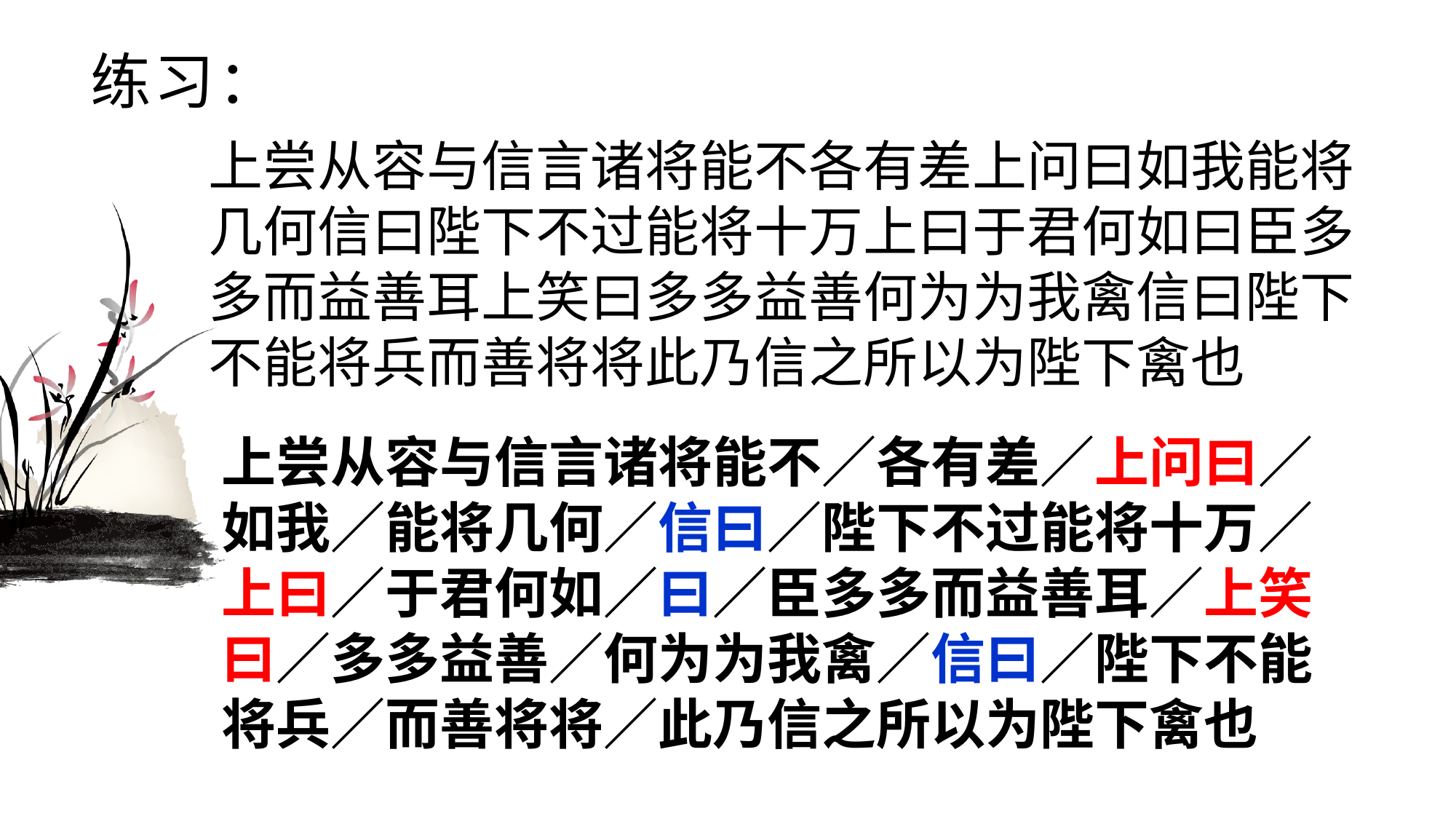

# 练习：
上尝从容与信言诸将能不各有差上问曰如我能将几何信曰陛下不过能将十万上曰于君何如曰臣多多而益善耳上笑曰多多益善何为为我禽信曰陛下不能将兵而善将将此乃信之所以为陛下禽也
上尝从容与信言诸将能不∕各有差∕上问曰∕如我∕能将几何∕信曰∕陛下不过能将十万∕上曰∕于君何如∕曰∕臣多多而益善耳∕上笑曰∕多多益善∕何为为我禽∕信曰∕陛下不能将兵∕而善将将∕此乃信之所以为陛下禽也